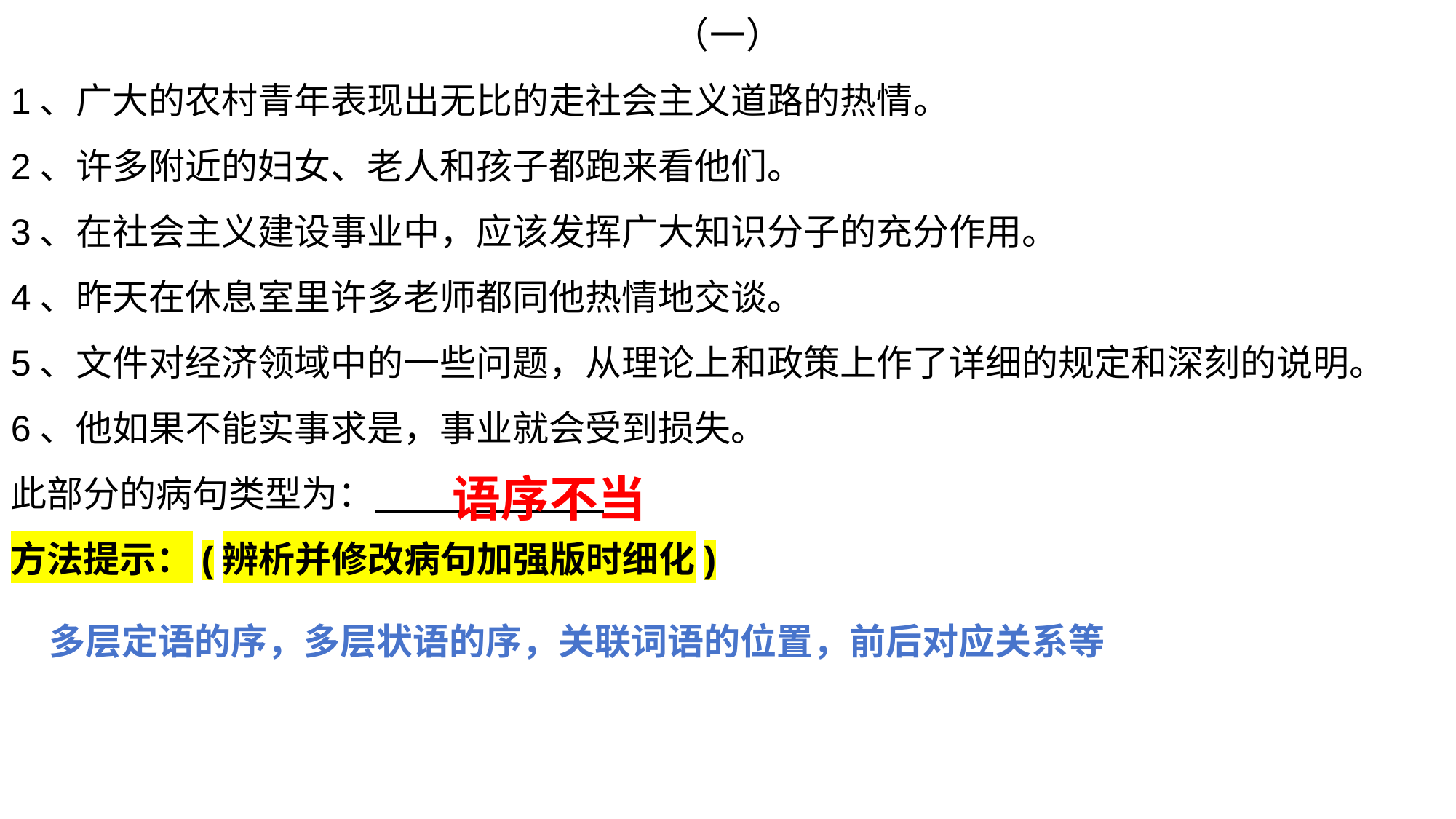

（一）
1、广大的农村青年表现出无比的走社会主义道路的热情。
2、许多附近的妇女、老人和孩子都跑来看他们。
3、在社会主义建设事业中，应该发挥广大知识分子的充分作用。
4、昨天在休息室里许多老师都同他热情地交谈。
5、文件对经济领域中的一些问题，从理论上和政策上作了详细的规定和深刻的说明。
6、他如果不能实事求是，事业就会受到损失。
此部分的病句类型为：
方法提示：(辨析并修改病句加强版时细化)

语序不当
多层定语的序，多层状语的序，关联词语的位置，前后对应关系等